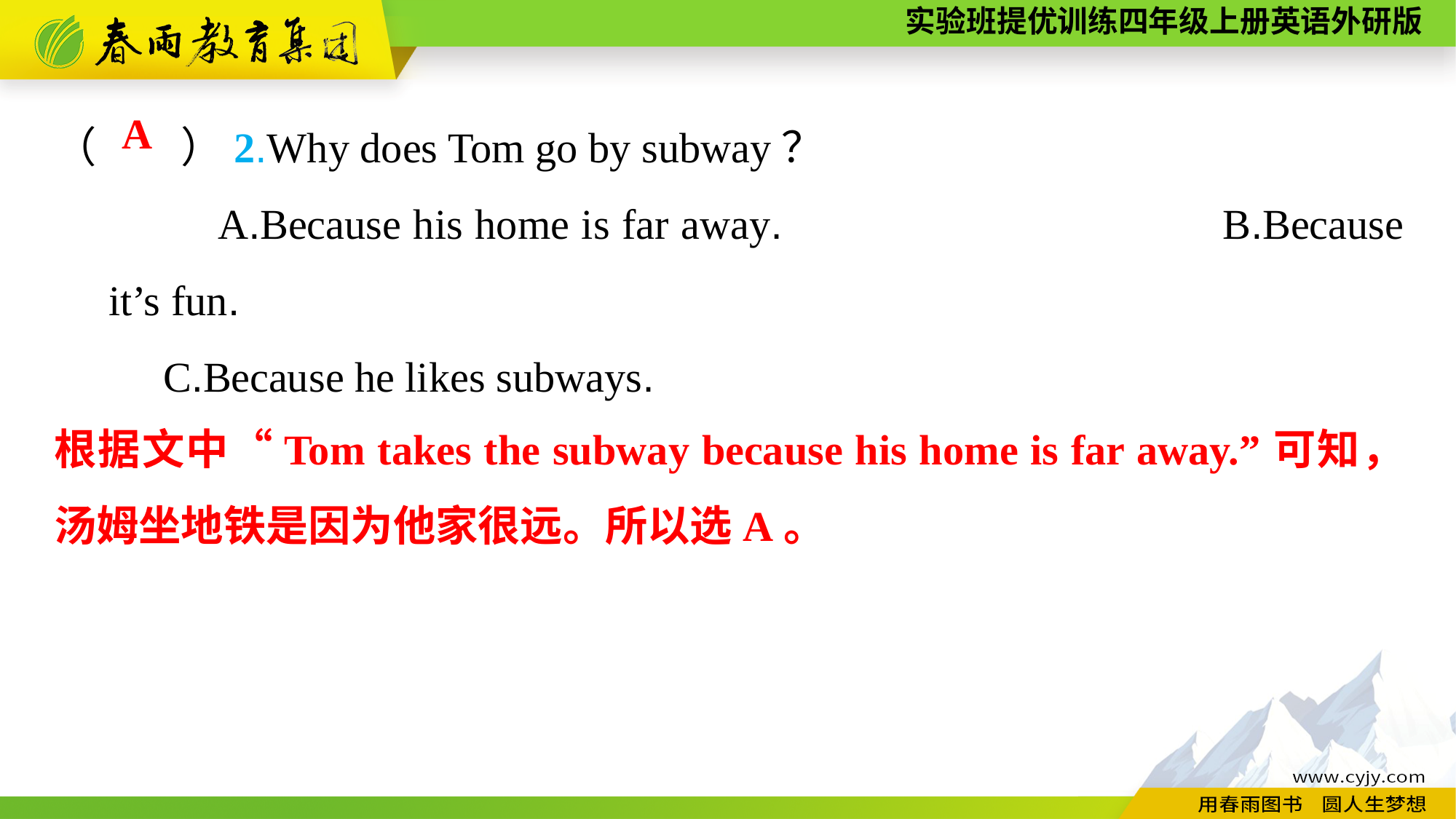

（　　）2.Why does Tom go by subway？
	A.Because his home is far away.	　　　　　　　	B.Because it’s fun.
	C.Because he likes subways.
A
根据文中“Tom takes the subway because his home is far away.”可知，汤姆坐地铁是因为他家很远。所以选A。